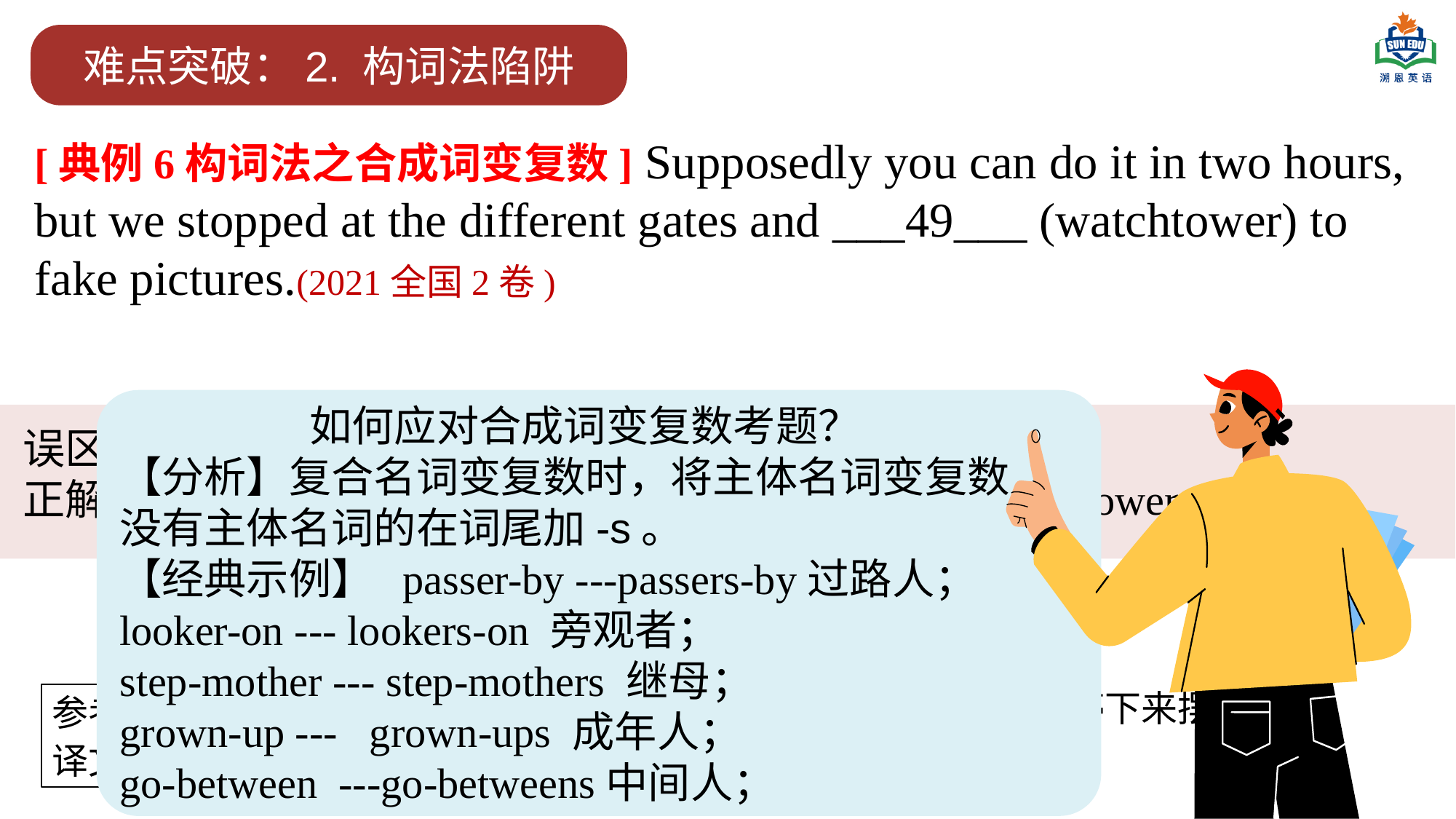

难点突破：2. 构词法陷阱
[典例6构词法之合成词变复数] Supposedly you can do it in two hours, but we stopped at the different gates and ___49___ (watchtower) to fake pictures.(2021全国2卷)

                   如何应对合成词变复数考题？
【分析】复合名词变复数时，将主体名词变复数，没有主体名词的在词尾加-s。
【经典示例】  passer-by ---passers-by过路人；
looker-on --- lookers-on 旁观者；
step-mother --- step-mothers 继母；
grown-up ---   grown-ups 成年人；
go-between  ---go-betweens中间人；

误区：没有正确判断中心词
正解：watchtower 的中心词是tower,故正确答案是watchtowers.
据说两个小时就能走完，但我们还在不同的门和瞭望塔前停下来摆拍。
参考
译文